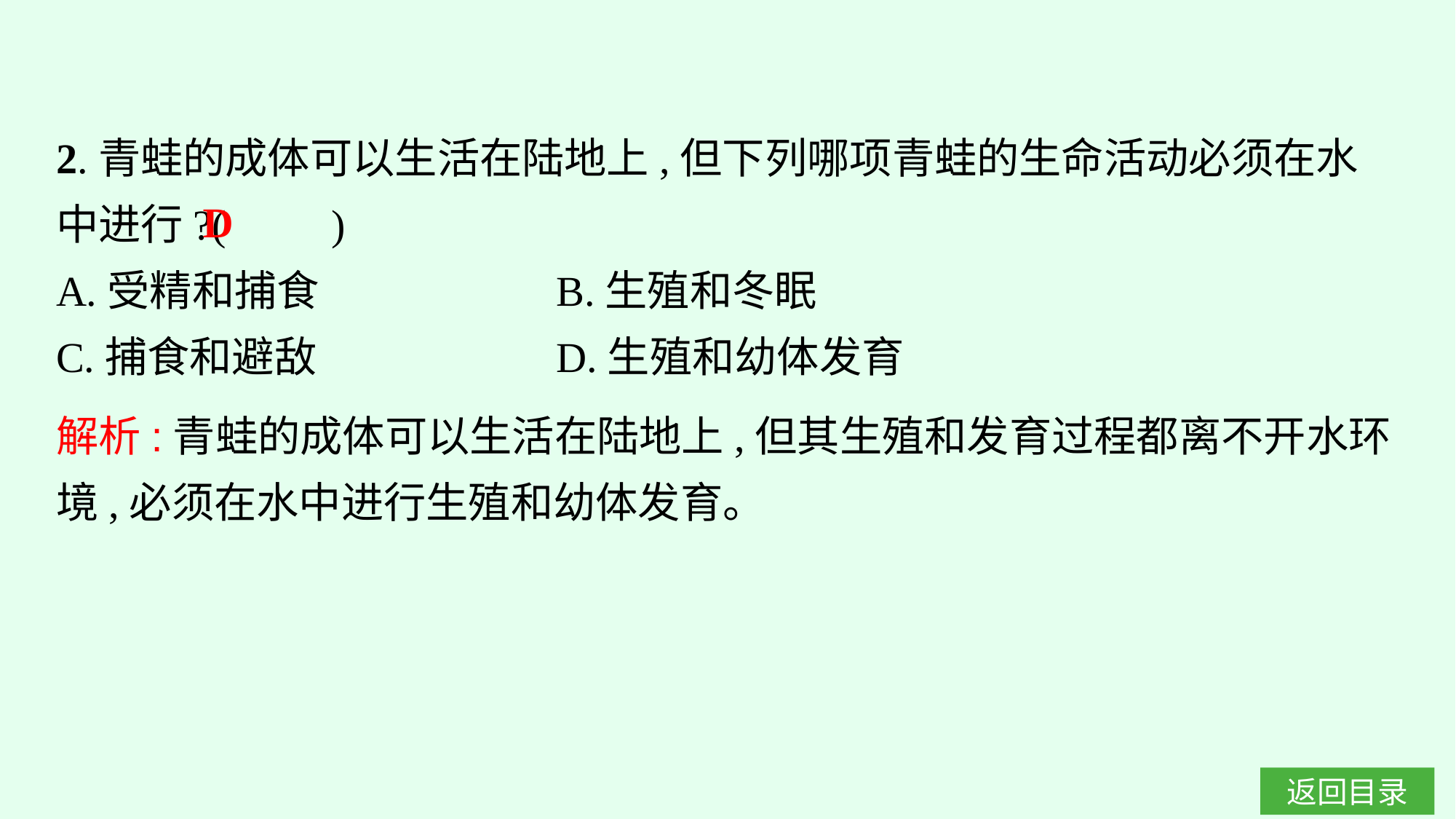

2.青蛙的成体可以生活在陆地上,但下列哪项青蛙的生命活动必须在水中进行?(　　)
A.受精和捕食		B.生殖和冬眠
C.捕食和避敌		D.生殖和幼体发育
D
解析:青蛙的成体可以生活在陆地上,但其生殖和发育过程都离不开水环境,必须在水中进行生殖和幼体发育。